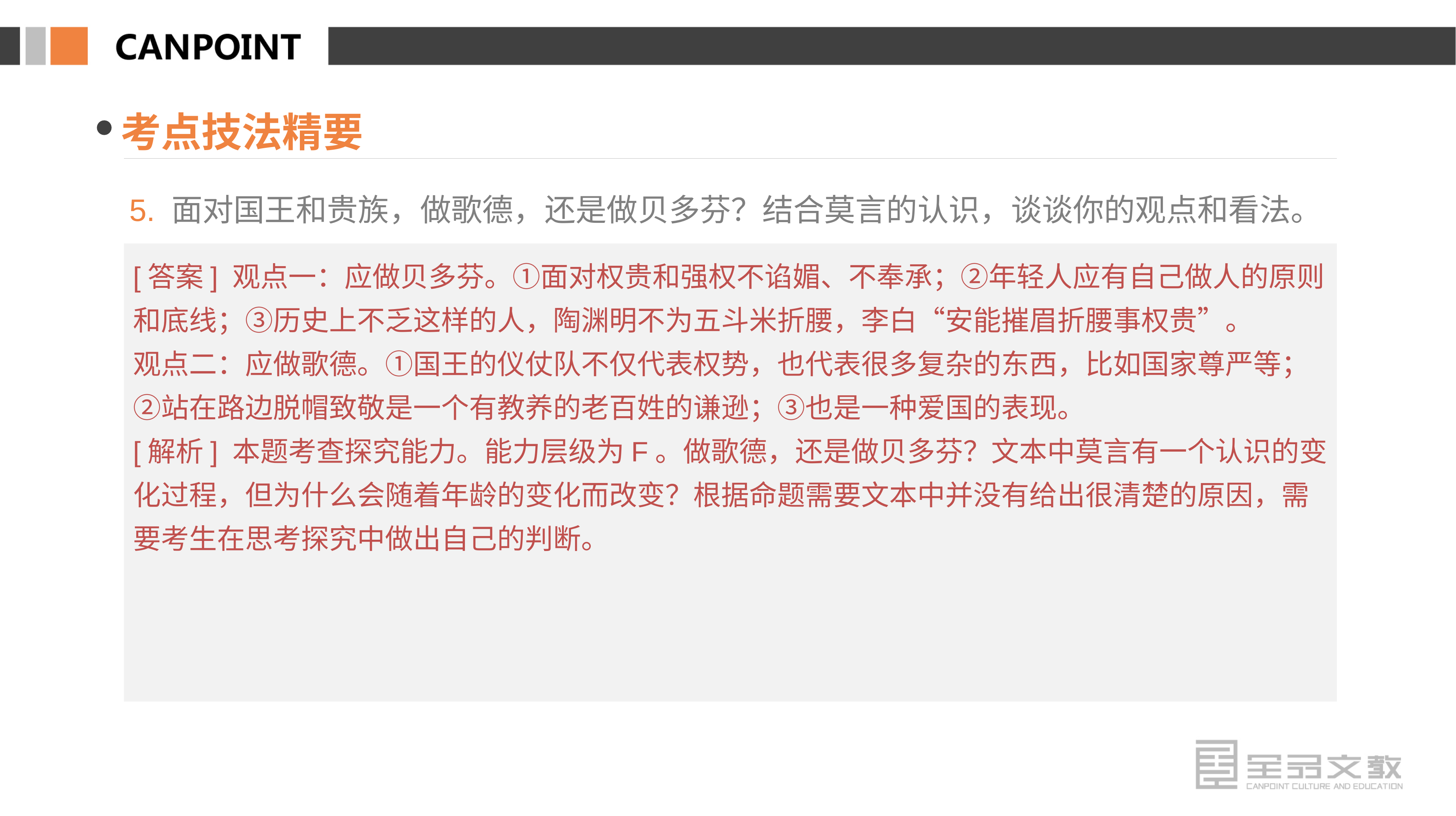

考点技法精要

5. 面对国王和贵族，做歌德，还是做贝多芬？结合莫言的认识，谈谈你的观点和看法。

[答案] 观点一：应做贝多芬。①面对权贵和强权不谄媚、不奉承；②年轻人应有自己做人的原则和底线；③历史上不乏这样的人，陶渊明不为五斗米折腰，李白“安能摧眉折腰事权贵”。
观点二：应做歌德。①国王的仪仗队不仅代表权势，也代表很多复杂的东西，比如国家尊严等；②站在路边脱帽致敬是一个有教养的老百姓的谦逊；③也是一种爱国的表现。
[解析] 本题考查探究能力。能力层级为F。做歌德，还是做贝多芬？文本中莫言有一个认识的变化过程，但为什么会随着年龄的变化而改变？根据命题需要文本中并没有给出很清楚的原因，需要考生在思考探究中做出自己的判断。